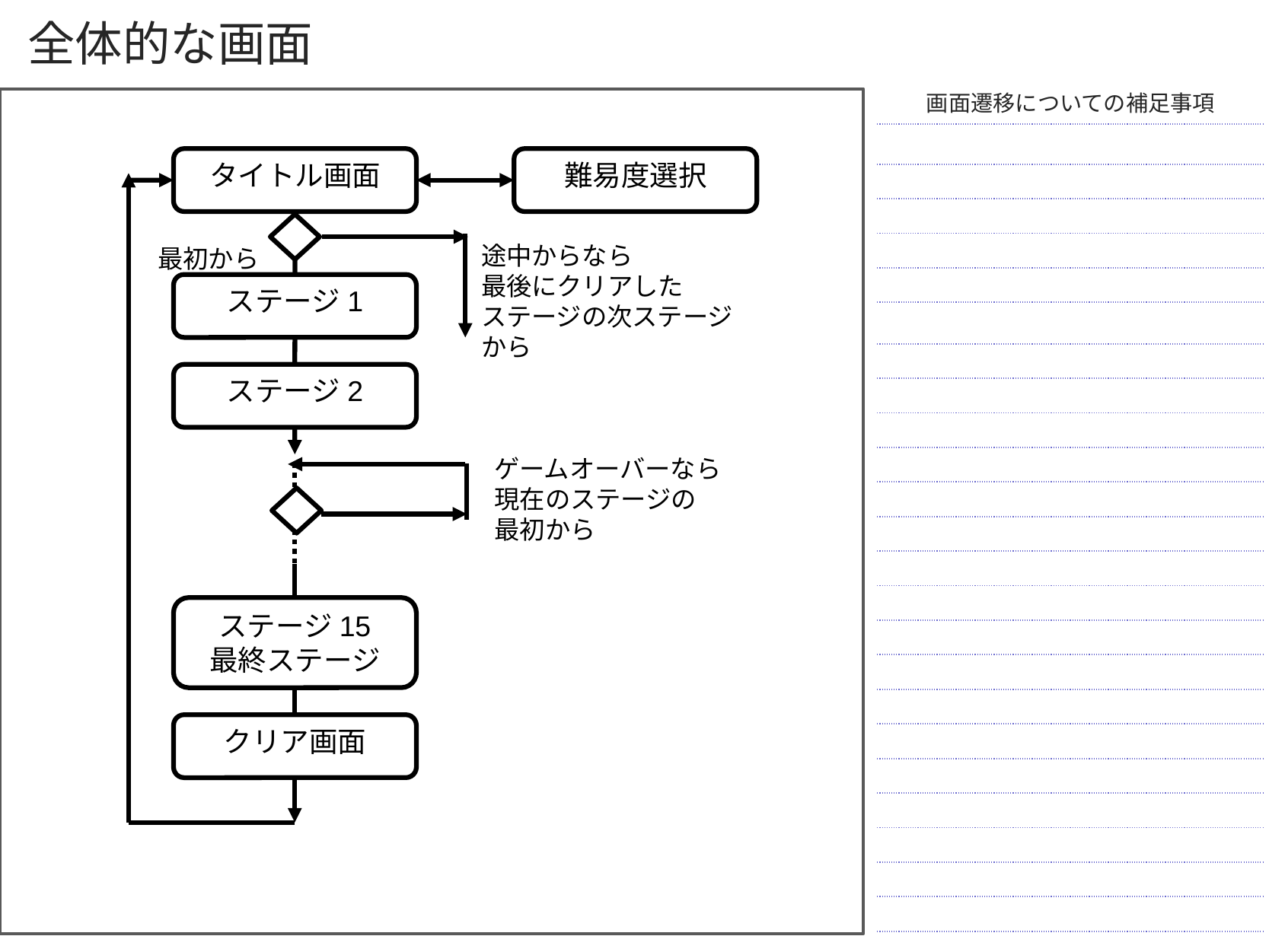

# 全体的な画面
| 画面遷移についての補足事項 |
| --- |
|  |
|  |
|  |
|  |
|  |
|  |
|  |
|  |
|  |
|  |
|  |
|  |
|  |
|  |
|  |
|  |
|  |
|  |
|  |
|  |
|  |
|  |
|  |
|  |

タイトル画面
難易度選択

途中からなら
最後にクリアした
ステージの次ステージから

最初から

ステージ1
ステージ2

ゲームオーバーなら
現在のステージの
最初から

ステージ15
最終ステージ

クリア画面